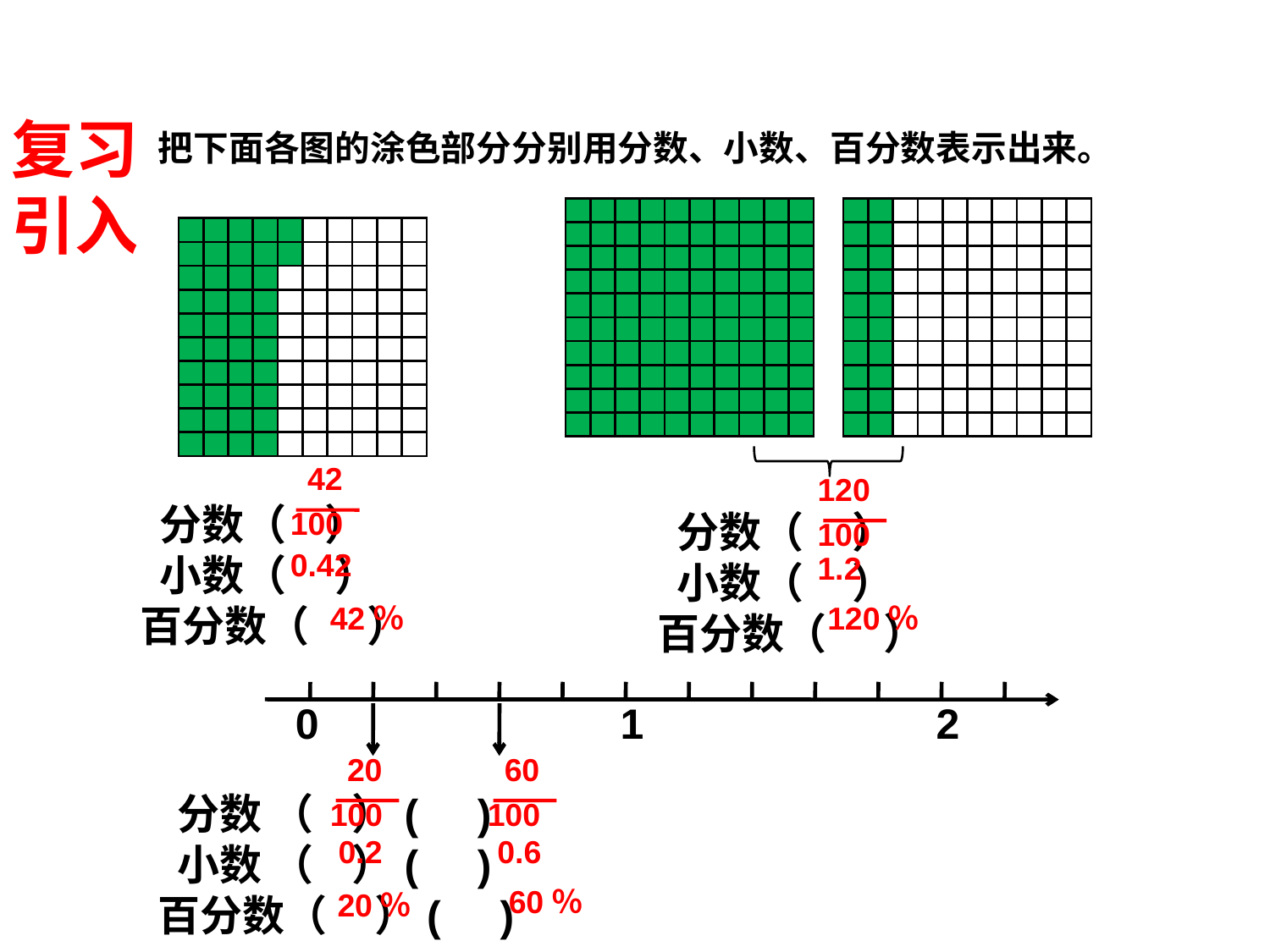

复习引入
    把下面各图的涂色部分分别用分数、小数、百分数表示出来。
|  |  |  |  |  |  |  |  |  |  |
| --- | --- | --- | --- | --- | --- | --- | --- | --- | --- |
|  |  |  |  |  |  |  |  |  |  |
|  |  |  |  |  |  |  |  |  |  |
|  |  |  |  |  |  |  |  |  |  |
|  |  |  |  |  |  |  |  |  |  |
|  |  |  |  |  |  |  |  |  |  |
|  |  |  |  |  |  |  |  |  |  |
|  |  |  |  |  |  |  |  |  |  |
|  |  |  |  |  |  |  |  |  |  |
|  |  |  |  |  |  |  |  |  |  |
|  |  |  |  |  |  |  |  |  |  |
| --- | --- | --- | --- | --- | --- | --- | --- | --- | --- |
|  |  |  |  |  |  |  |  |  |  |
|  |  |  |  |  |  |  |  |  |  |
|  |  |  |  |  |  |  |  |  |  |
|  |  |  |  |  |  |  |  |  |  |
|  |  |  |  |  |  |  |  |  |  |
|  |  |  |  |  |  |  |  |  |  |
|  |  |  |  |  |  |  |  |  |  |
|  |  |  |  |  |  |  |  |  |  |
|  |  |  |  |  |  |  |  |  |  |
|  |  |  |  |  |  |  |  |  |  |
| --- | --- | --- | --- | --- | --- | --- | --- | --- | --- |
|  |  |  |  |  |  |  |  |  |  |
|  |  |  |  |  |  |  |  |  |  |
|  |  |  |  |  |  |  |  |  |  |
|  |  |  |  |  |  |  |  |  |  |
|  |  |  |  |  |  |  |  |  |  |
|  |  |  |  |  |  |  |  |  |  |
|  |  |  |  |  |  |  |  |  |  |
|  |  |  |  |  |  |  |  |  |  |
|  |  |  |  |  |  |  |  |  |  |

42
100

120
100

 分数（    ）
 小数（     ）
百分数（      ）
 分数（     ）
 小数（     ）
百分数（      ）
0.42
1.2
42％
120％
0
1
2
20
100

60
100

 分数 （    ）(     )
 小数 （    ）(     )
百分数（     ）(     )
0.2
0.6
60％
20％